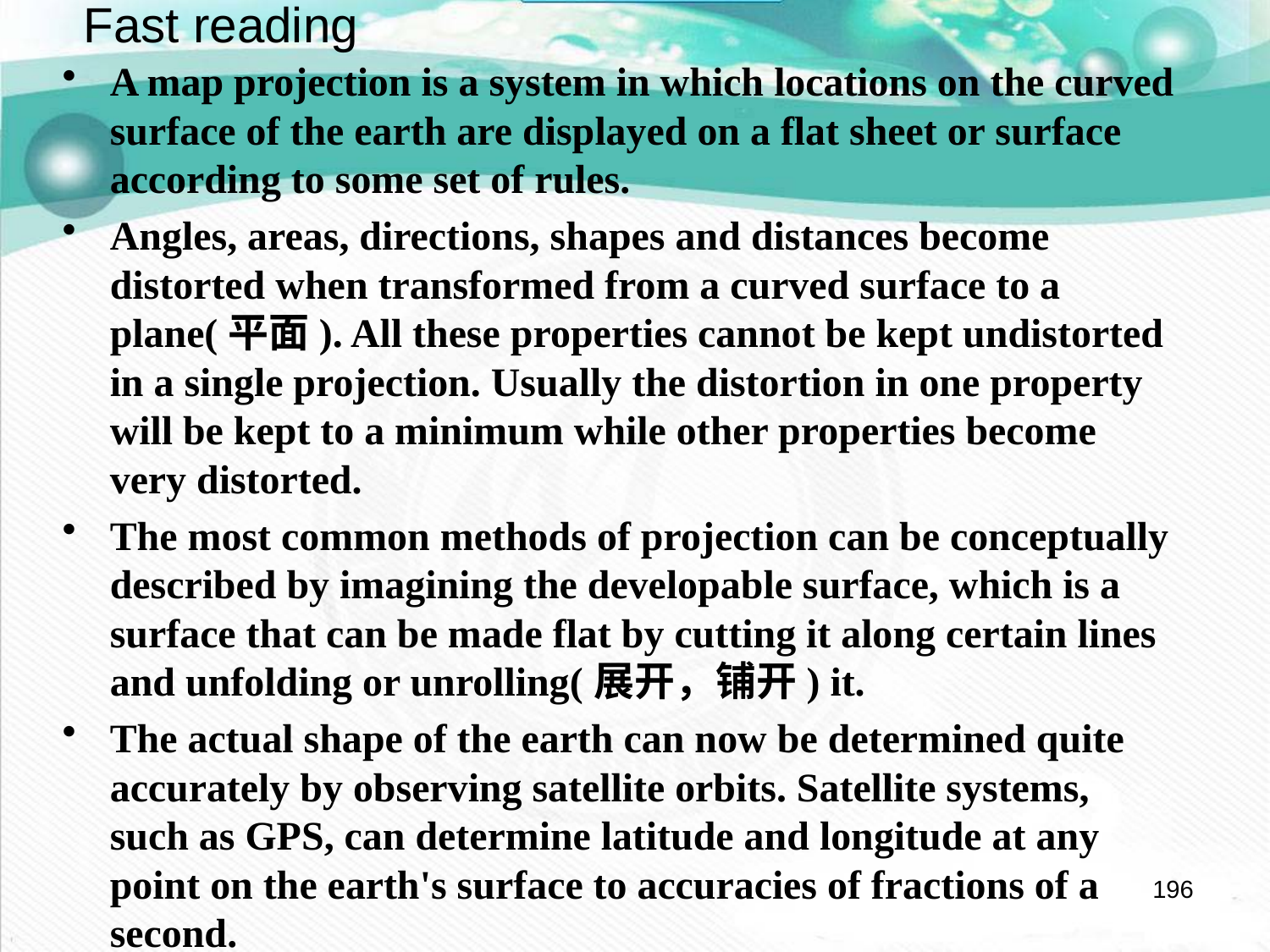

Fast reading
A map projection is a system in which locations on the curved surface of the earth are displayed on a flat sheet or surface according to some set of rules.
Angles, areas, directions, shapes and distances become distorted when transformed from a curved surface to a plane(平面). All these properties cannot be kept undistorted in a single projection. Usually the distortion in one property will be kept to a minimum while other properties become very distorted.
The most common methods of projection can be conceptually described by imagining the developable surface, which is a surface that can be made flat by cutting it along certain lines and unfolding or unrolling(展开，铺开) it.
The actual shape of the earth can now be determined quite accurately by observing satellite orbits. Satellite systems, such as GPS, can determine latitude and longitude at any point on the earth's surface to accuracies of fractions of a second.

196